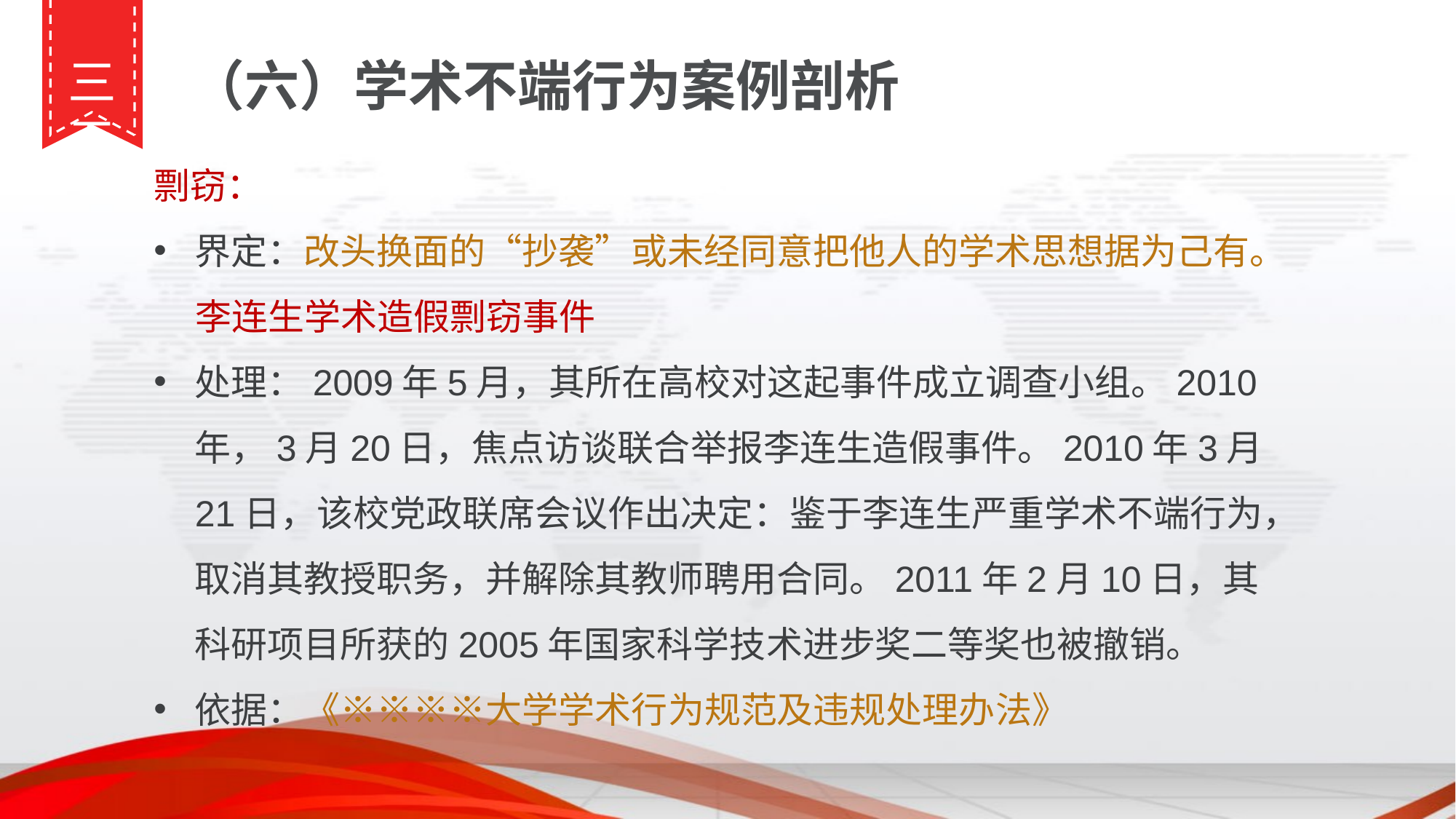

三五
（六）学术不端行为案例剖析
剽窃：
界定：改头换面的“抄袭”或未经同意把他人的学术思想据为己有。
    李连生学术造假剽窃事件
处理：2009年5月，其所在高校对这起事件成立调查小组。2010年，3月20日，焦点访谈联合举报李连生造假事件。2010年3月21日，该校党政联席会议作出决定：鉴于李连生严重学术不端行为，取消其教授职务，并解除其教师聘用合同。2011年2月10日，其科研项目所获的2005年国家科学技术进步奖二等奖也被撤销。
依据：《※※※※大学学术行为规范及违规处理办法》